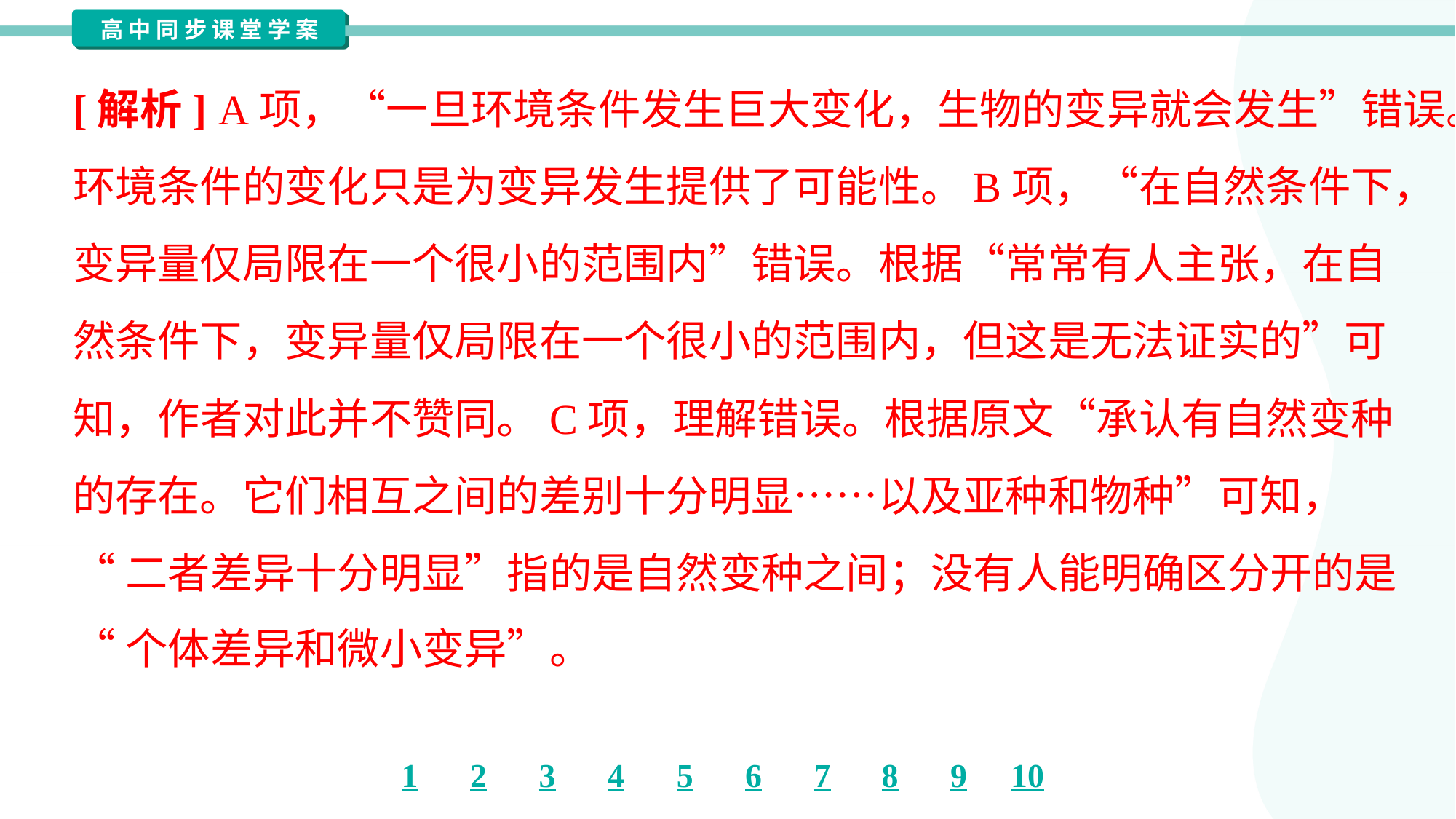

[解析] A项，“一旦环境条件发生巨大变化，生物的变异就会发生”错误。
环境条件的变化只是为变异发生提供了可能性。B项，“在自然条件下，
变异量仅局限在一个很小的范围内”错误。根据“常常有人主张，在自
然条件下，变异量仅局限在一个很小的范围内，但这是无法证实的”可
知，作者对此并不赞同。C项，理解错误。根据原文“承认有自然变种
的存在。它们相互之间的差别十分明显……以及亚种和物种”可知，
“二者差异十分明显”指的是自然变种之间；没有人能明确区分开的是
“个体差异和微小变异”。